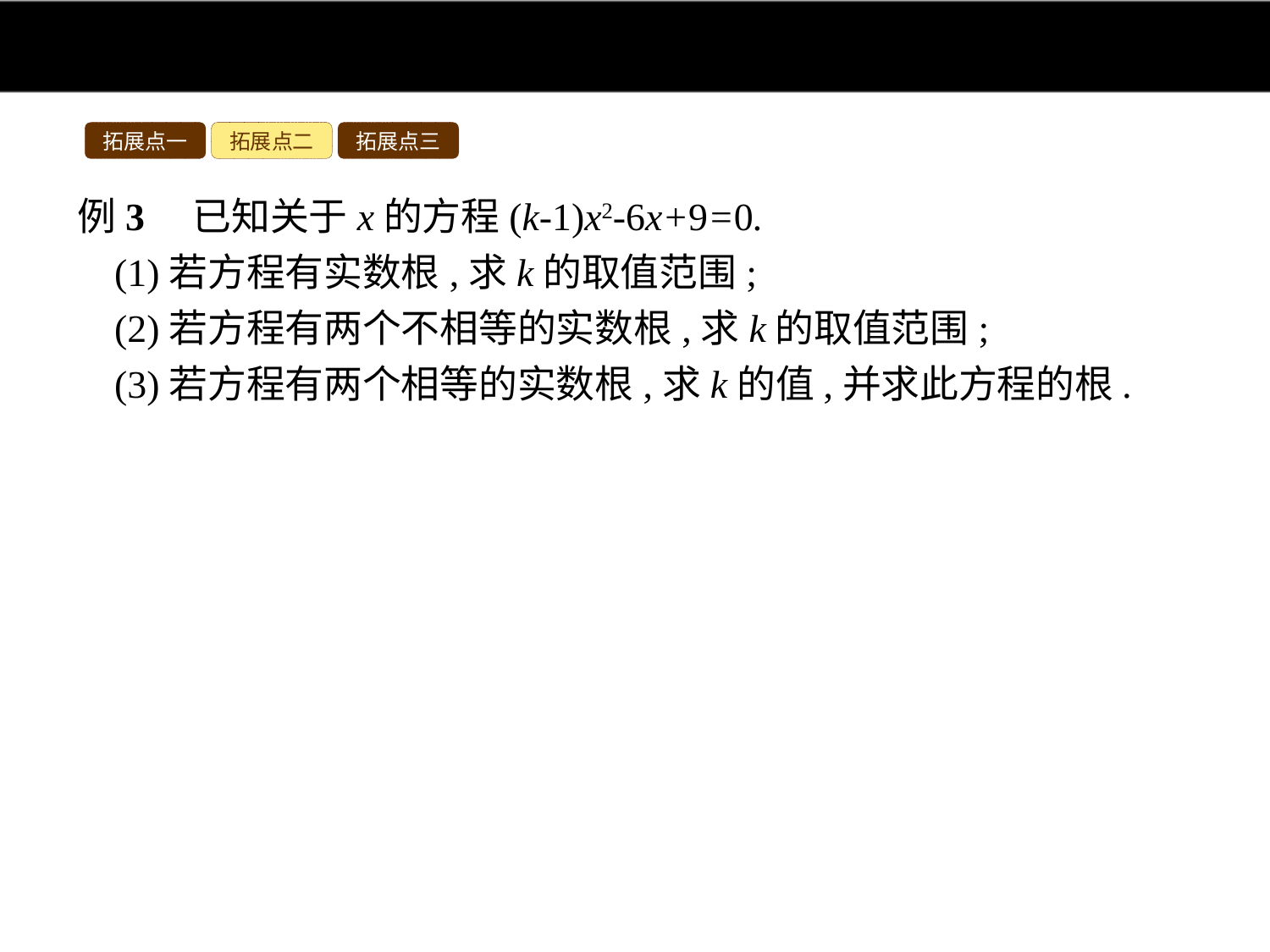

拓展点一
拓展点二
拓展点三
例3　已知关于x的方程(k-1)x2-6x+9=0.
(1)若方程有实数根,求k的取值范围;
(2)若方程有两个不相等的实数根,求k的取值范围;
(3)若方程有两个相等的实数根,求k的值,并求此方程的根.
分析:由于题目中没有指出所给方程是一元二次方程,所以需要分类讨论解答:
(1)若k=1,方程为一元一次方程,有解,满足题意;当k不等于1时,方程为一元二次方程,得到根的判别式大于等于0,且二次项系数不为0,列出不等式,求出不等式的解集即可得到k的范围;
(2)方程有两个不相等的实数根,得到k-1不为0,且根的判别式大于0,即可得到k的范围;
(3)方程有两个相等的实数根,得到k-1不为0,且根的判别式等于0,即可得到k的值.